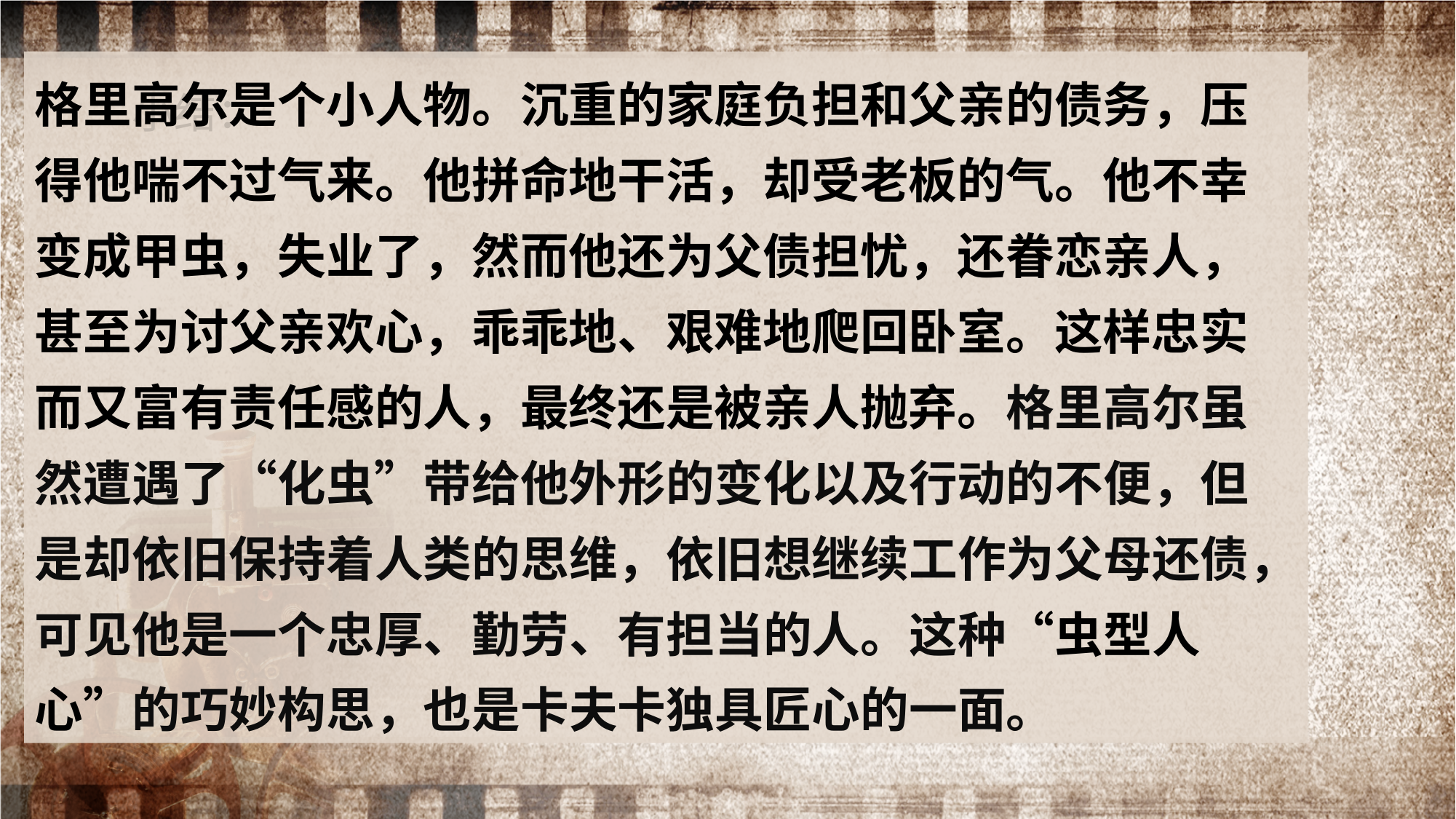

格里高尔是个小人物。沉重的家庭负担和父亲的债务，压得他喘不过气来。他拼命地干活，却受老板的气。他不幸变成甲虫，失业了，然而他还为父债担忧，还眷恋亲人，甚至为讨父亲欢心，乖乖地、艰难地爬回卧室。这样忠实而又富有责任感的人，最终还是被亲人抛弃。格里高尔虽然遭遇了“化虫”带给他外形的变化以及行动的不便，但是却依旧保持着人类的思维，依旧想继续工作为父母还债，可见他是一个忠厚、勤劳、有担当的人。这种“虫型人心”的巧妙构思，也是卡夫卡独具匠心的一面。
小结：